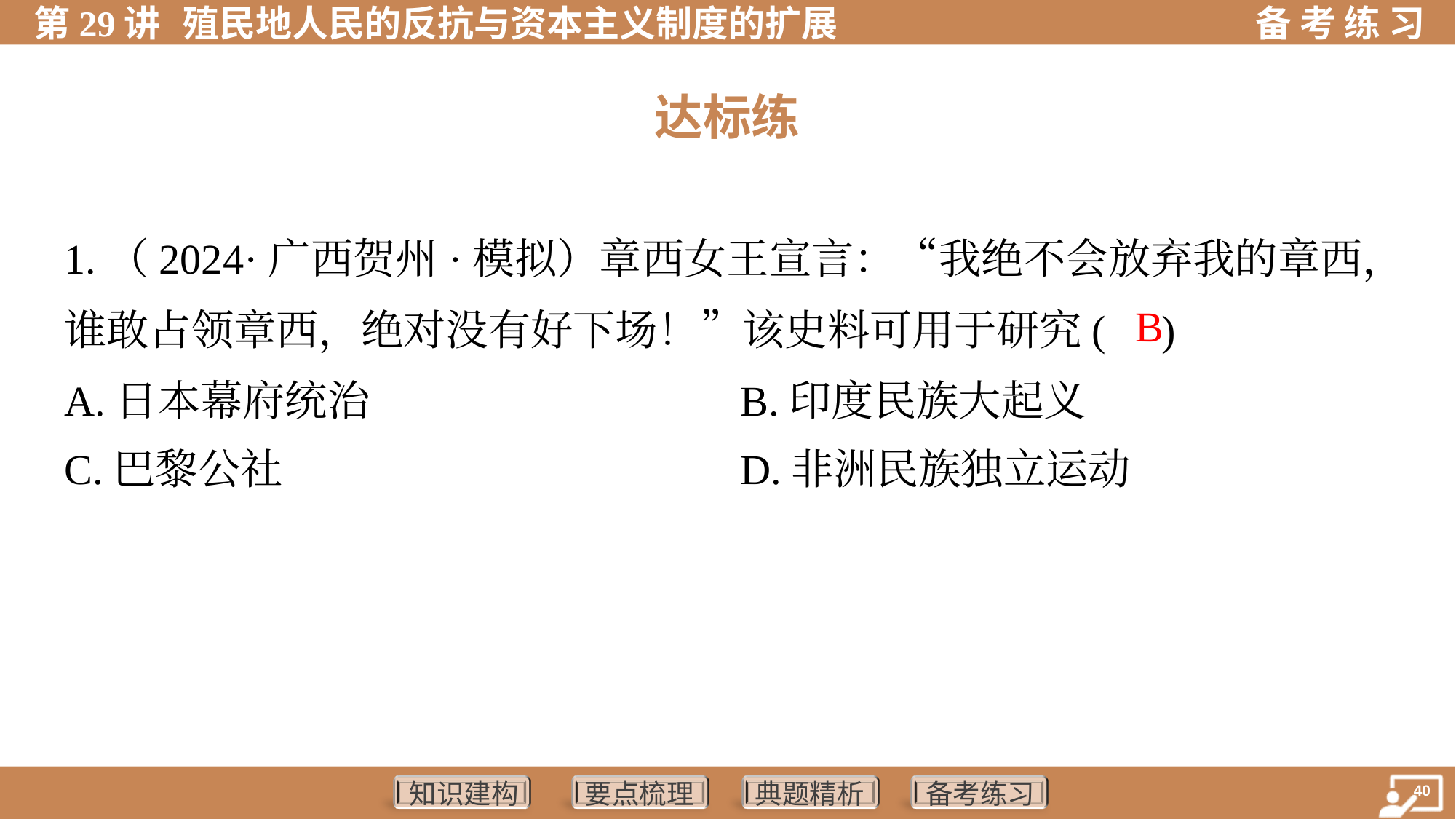

达标练
1.（2024·广西贺州·模拟）章西女王宣言：“我绝不会放弃我的章西，
谁敢占领章西，绝对没有好下场！”该史料可用于研究(     )
  B
A.日本幕府统治	B.印度民族大起义
C.巴黎公社	D.非洲民族独立运动